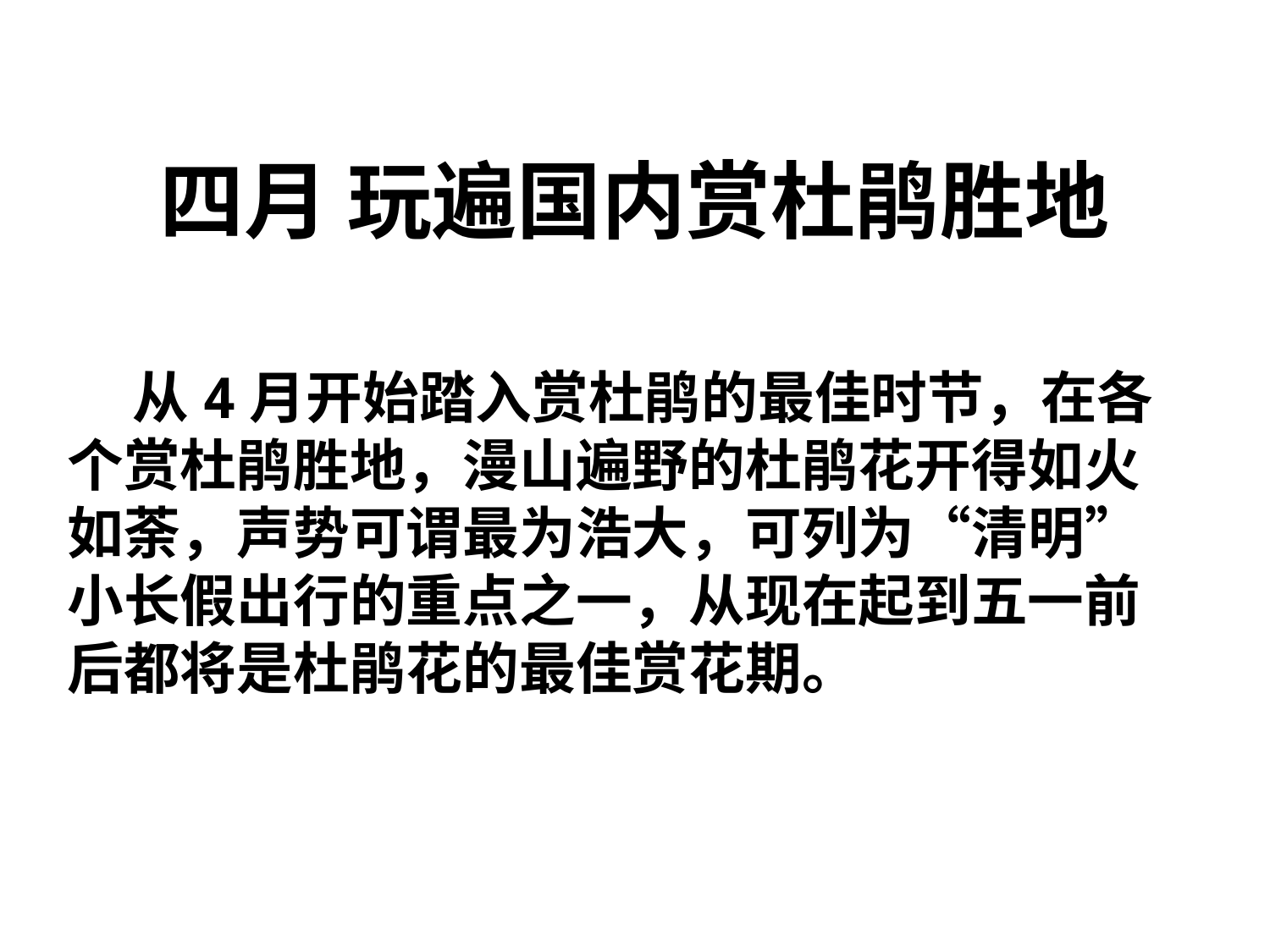

# 四月 玩遍国内赏杜鹃胜地
    从4月开始踏入赏杜鹃的最佳时节，在各个赏杜鹃胜地，漫山遍野的杜鹃花开得如火如荼，声势可谓最为浩大，可列为“清明”小长假出行的重点之一，从现在起到五一前后都将是杜鹃花的最佳赏花期。